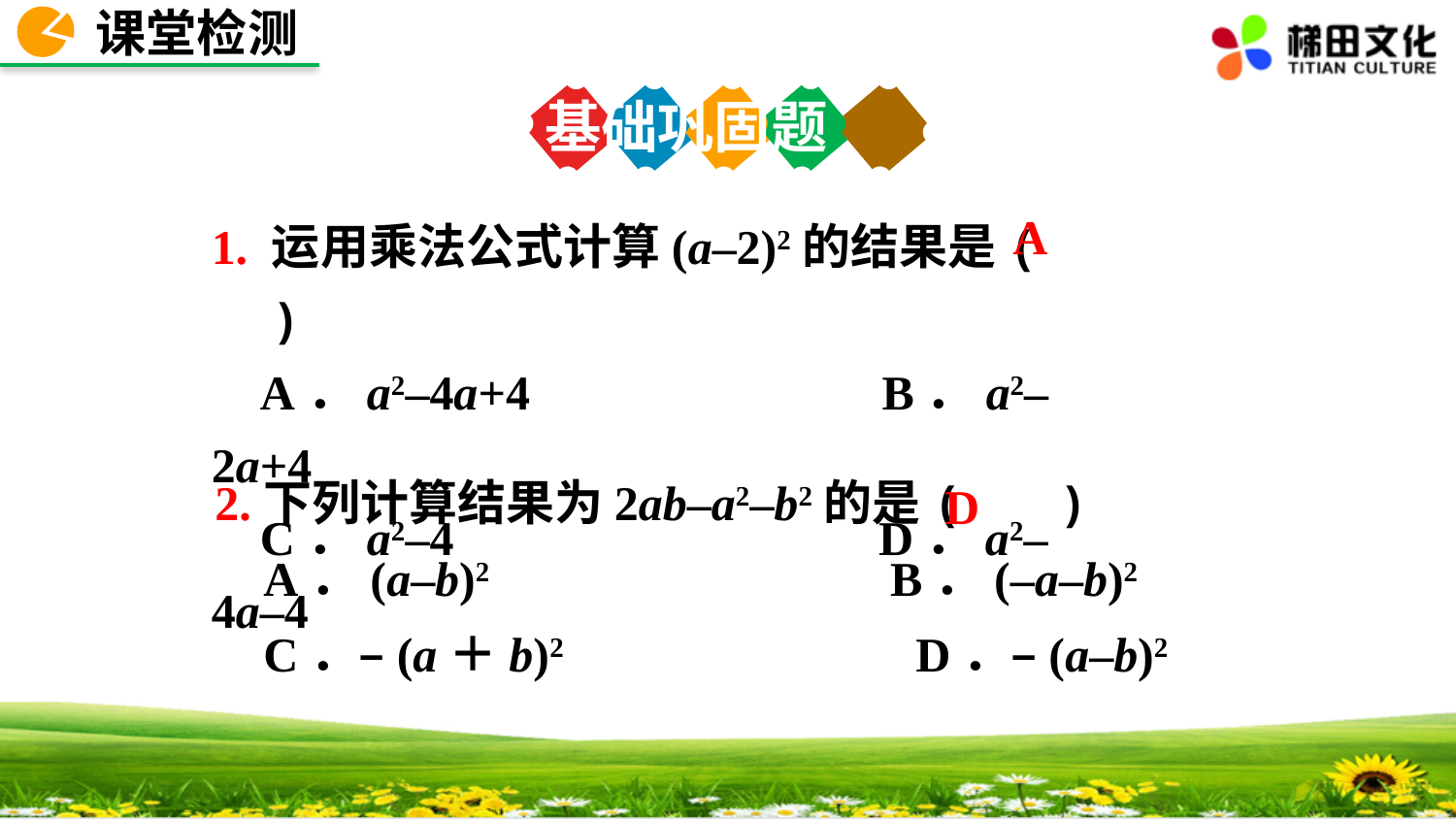

课堂检测

基础巩固题

1. 运用乘法公式计算(a–2)2的结果是(　　)
    A．a2–4a+4                             B．a2–2a+4
    C．a2–4                                   D．a2–4a–4
A
D
2.下列计算结果为2ab–a2–b2的是(        )
    A．(a–b)2                                 B．(–a–b)2
    C．–(a＋b)2                             D．–(a–b)2